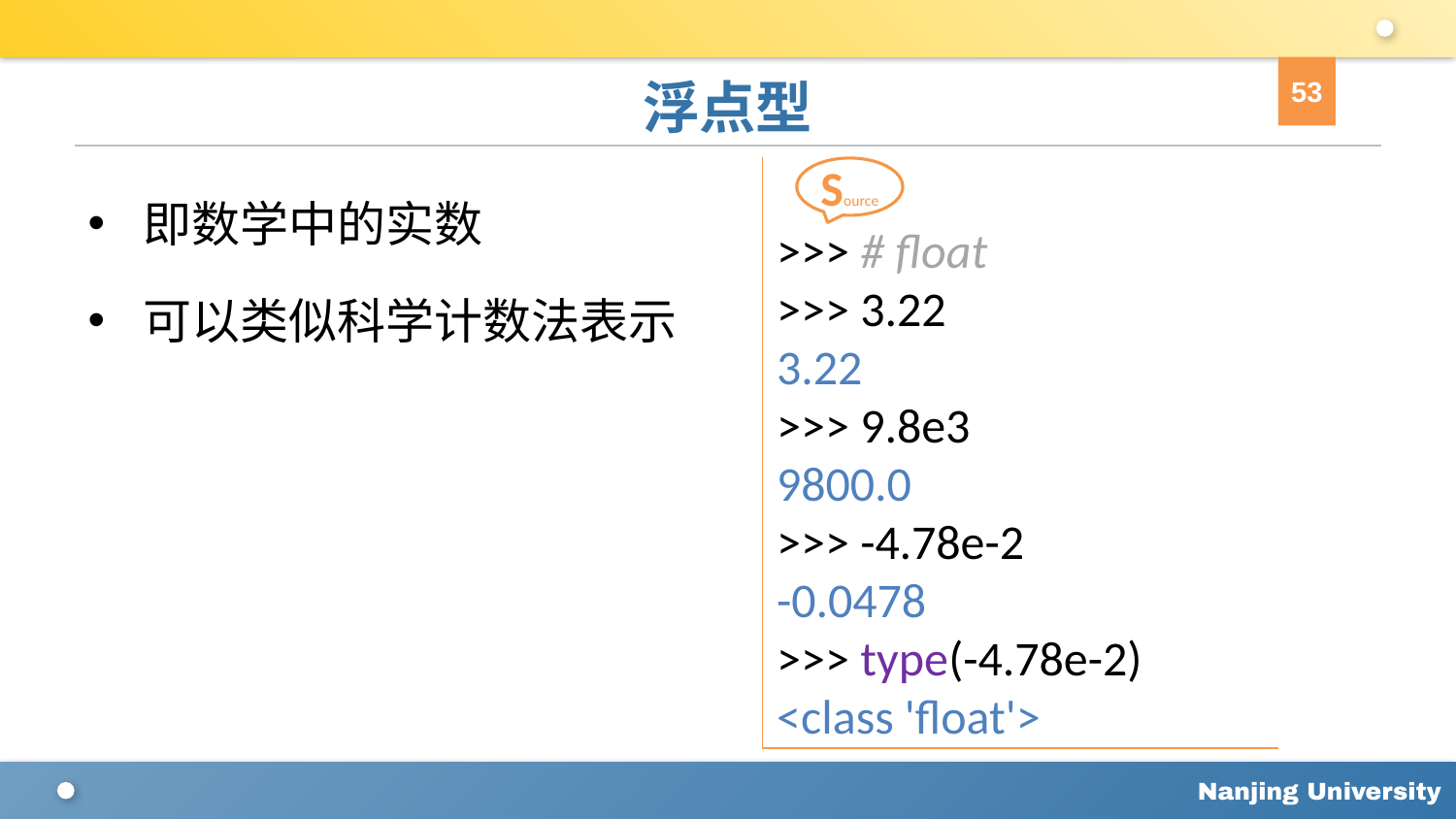

53
# 浮点型
即数学中的实数
可以类似科学计数法表示

>>> # float
>>> 3.22
3.22
>>> 9.8e3
9800.0
>>> -4.78e-2
-0.0478
>>> type(-4.78e-2)
<class 'float'>
Source